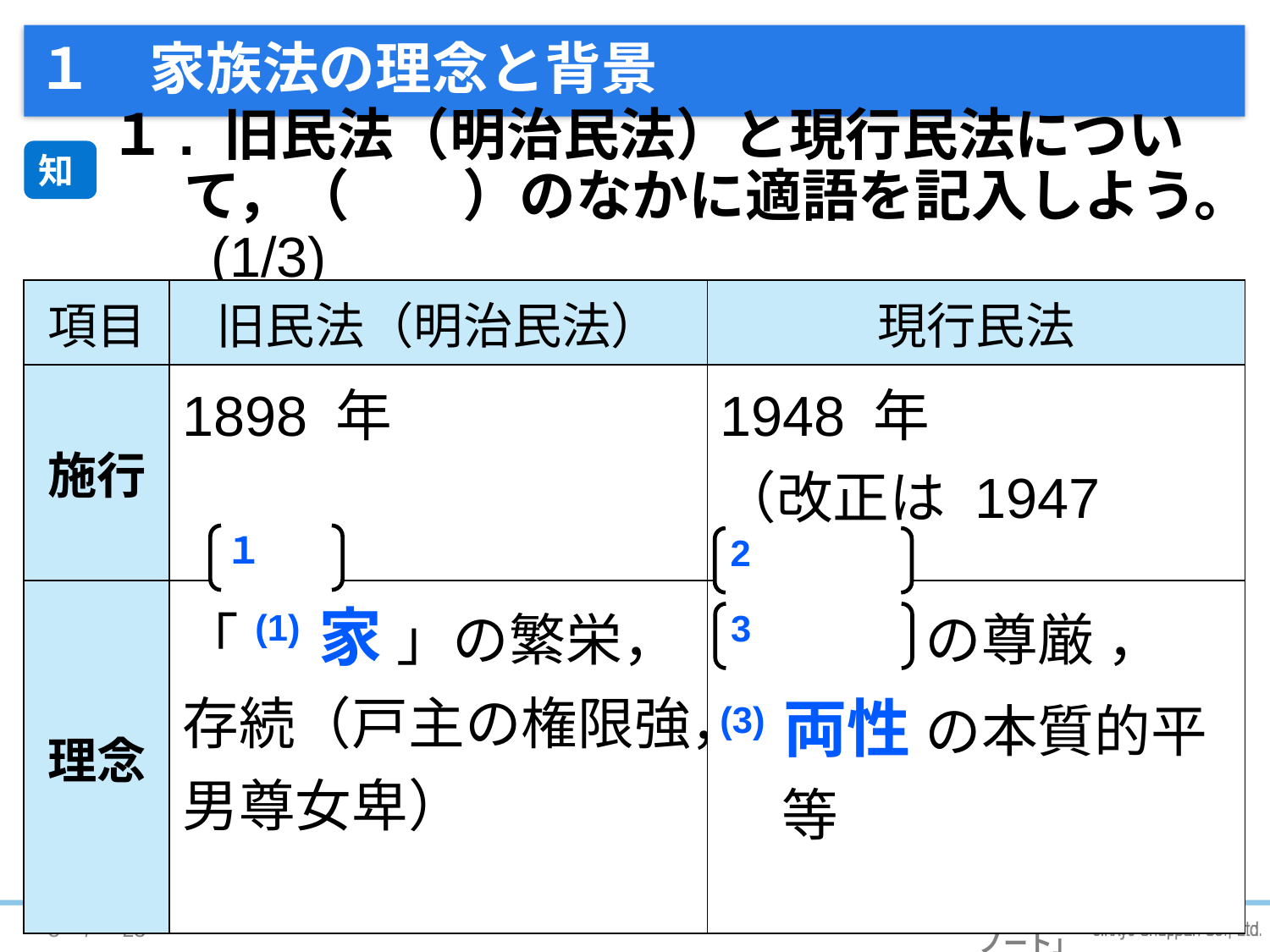

# １　家族法の理念と背景
１. 旧民法（明治民法）と現行民法について，（　　）のなかに適語を記入しよう。 (1/3)
知
| 項目 | 旧民法（明治民法） | 現行民法 |
| --- | --- | --- |
| 施行 | 1898 年 | 1948 年 （改正は 1947 年） |
| 理念 | 「(1) 家 」の繁栄， 存続（戸主の権限強，男尊女卑） | (2) 個人 の尊厳 ， (3) 両性 の本質的平等 |
１
2
3
3